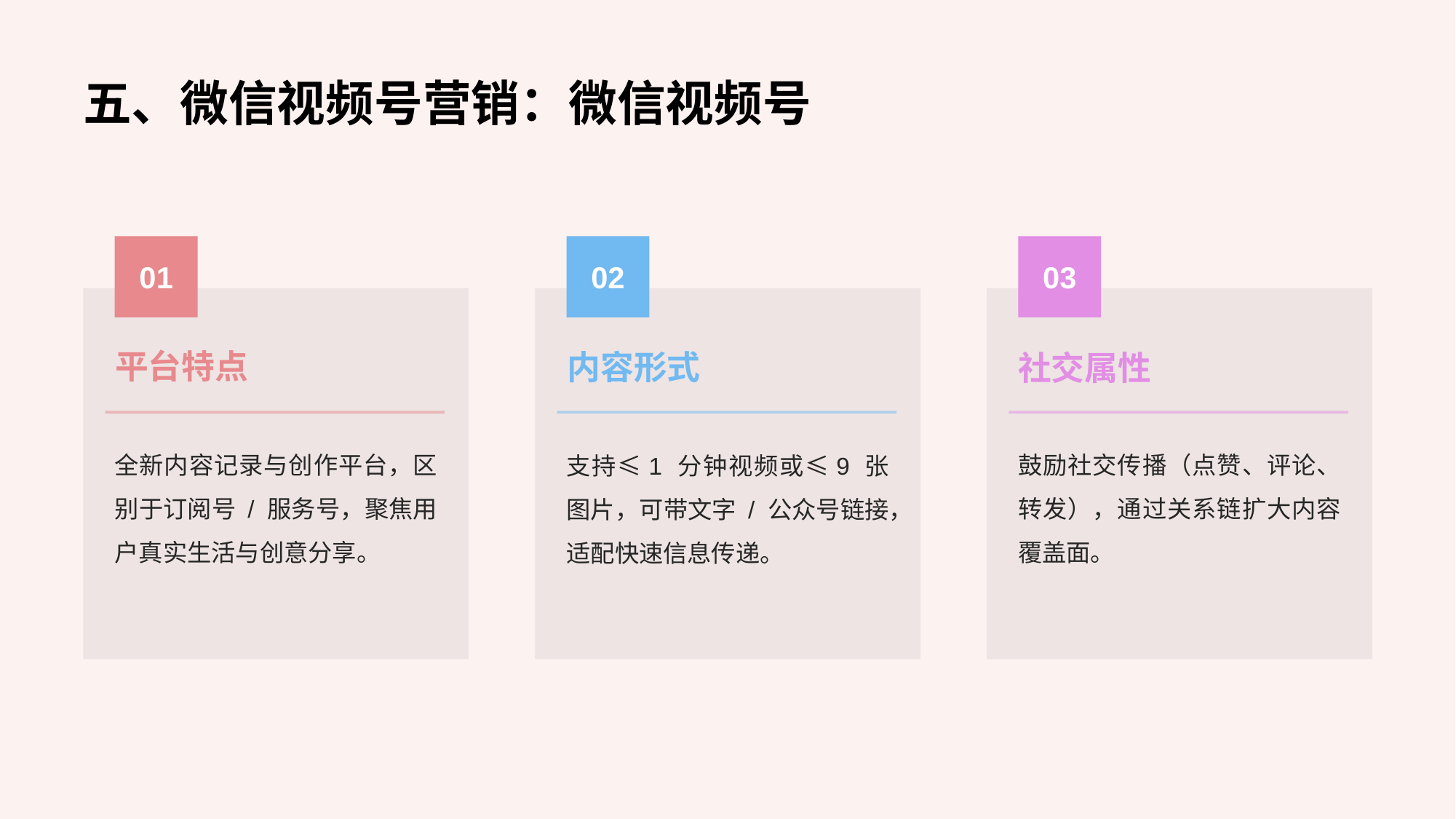

五、微信视频号营销：微信视频号
01
02
03

平台特点
内容形式
社交属性
全新内容记录与创作平台，区别于订阅号 / 服务号，聚焦用户真实生活与创意分享。
鼓励社交传播（点赞、评论、转发），通过关系链扩大内容覆盖面。
支持≤1 分钟视频或≤9 张图片，可带文字 / 公众号链接，适配快速信息传递。